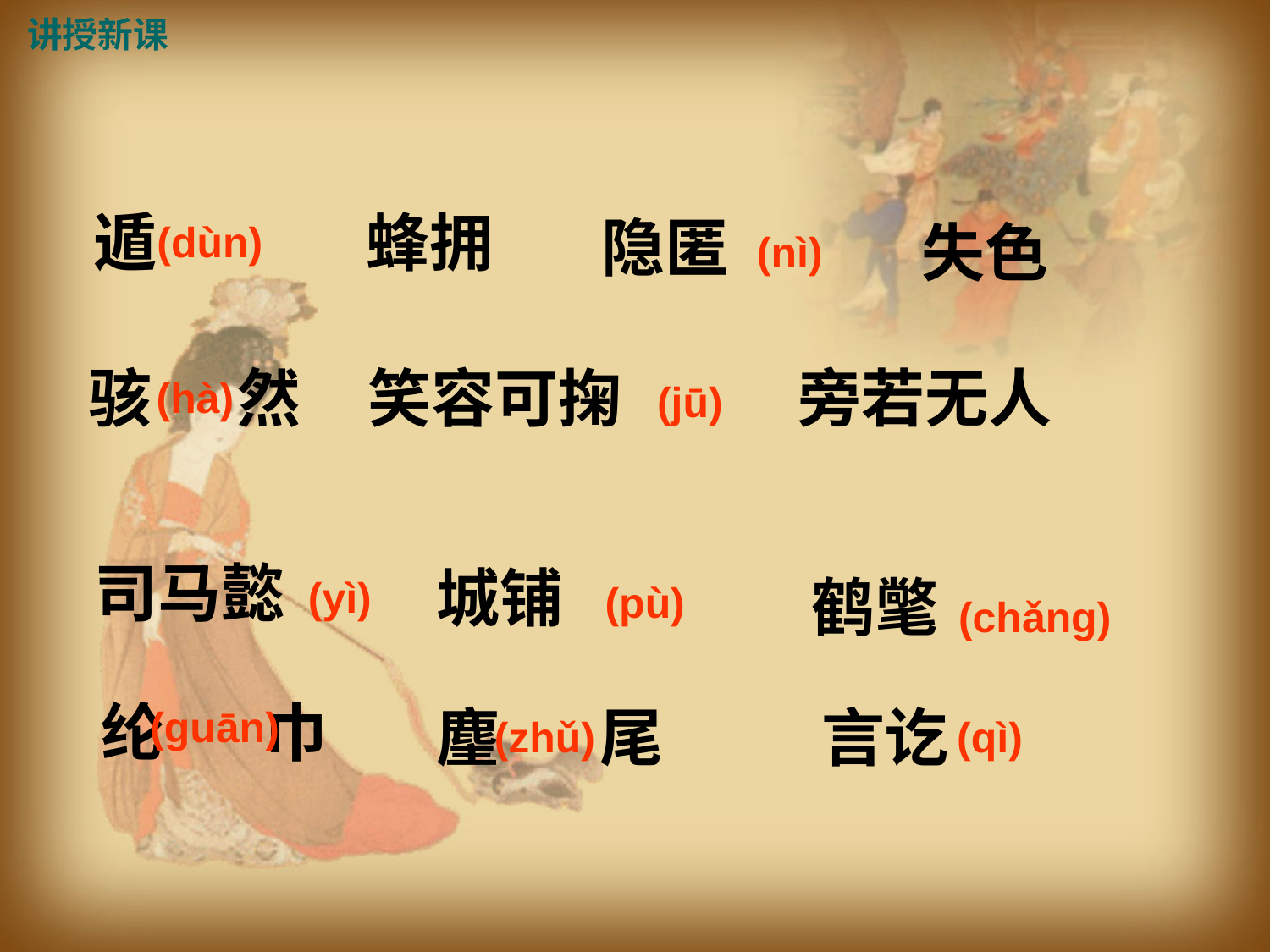

讲授新课
隐匿
失色
遁
(dùn)
蜂拥
(nì)
骇      然
笑容可掬
旁若无人
(hà)
(jū)

司马懿
(yì)
城铺
鹤氅
(pù)
(chǎng)
(guān)
纶       巾
麈       尾
(zhǔ)
言讫
(qì)